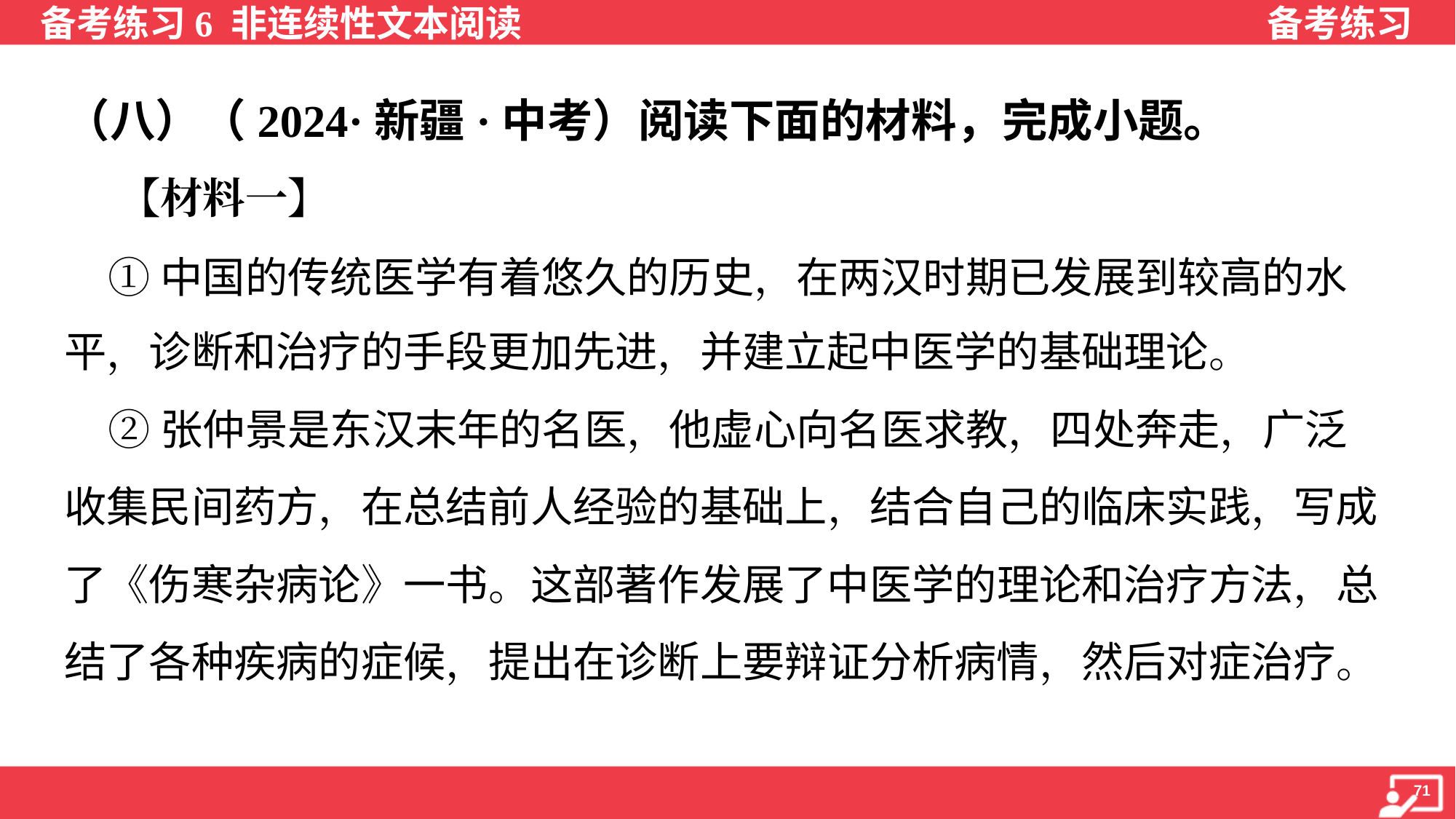

（八）（2024·新疆·中考）阅读下面的材料，完成小题。
    【材料一】
    ①中国的传统医学有着悠久的历史，在两汉时期已发展到较高的水
平，诊断和治疗的手段更加先进，并建立起中医学的基础理论。
    ②张仲景是东汉末年的名医，他虚心向名医求教，四处奔走，广泛
收集民间药方，在总结前人经验的基础上，结合自己的临床实践，写成
了《伤寒杂病论》一书。这部著作发展了中医学的理论和治疗方法，总
结了各种疾病的症候，提出在诊断上要辩证分析病情，然后对症治疗。